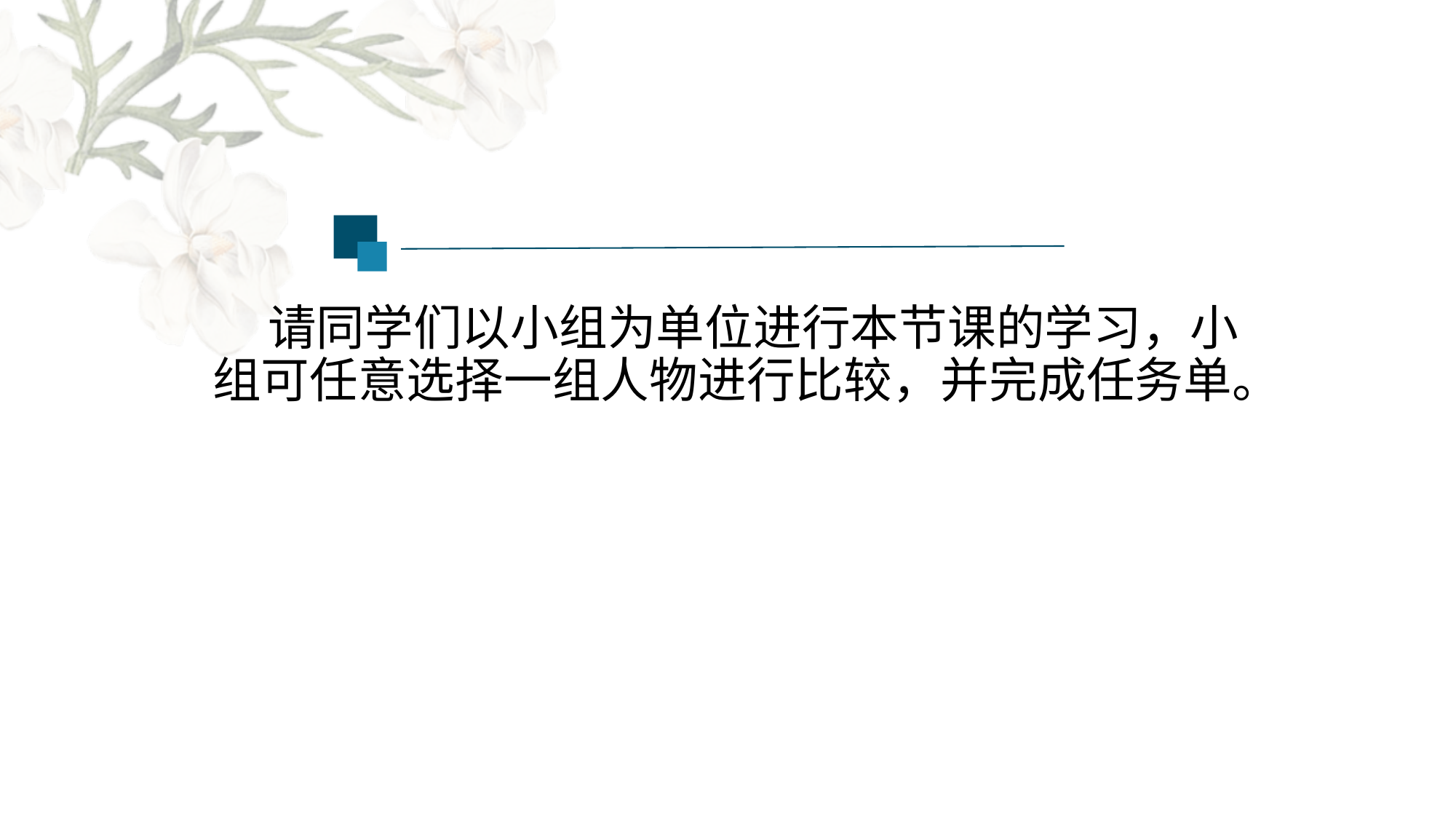

请同学们以小组为单位进行本节课的学习，小组可任意选择一组人物进行比较，并完成任务单。